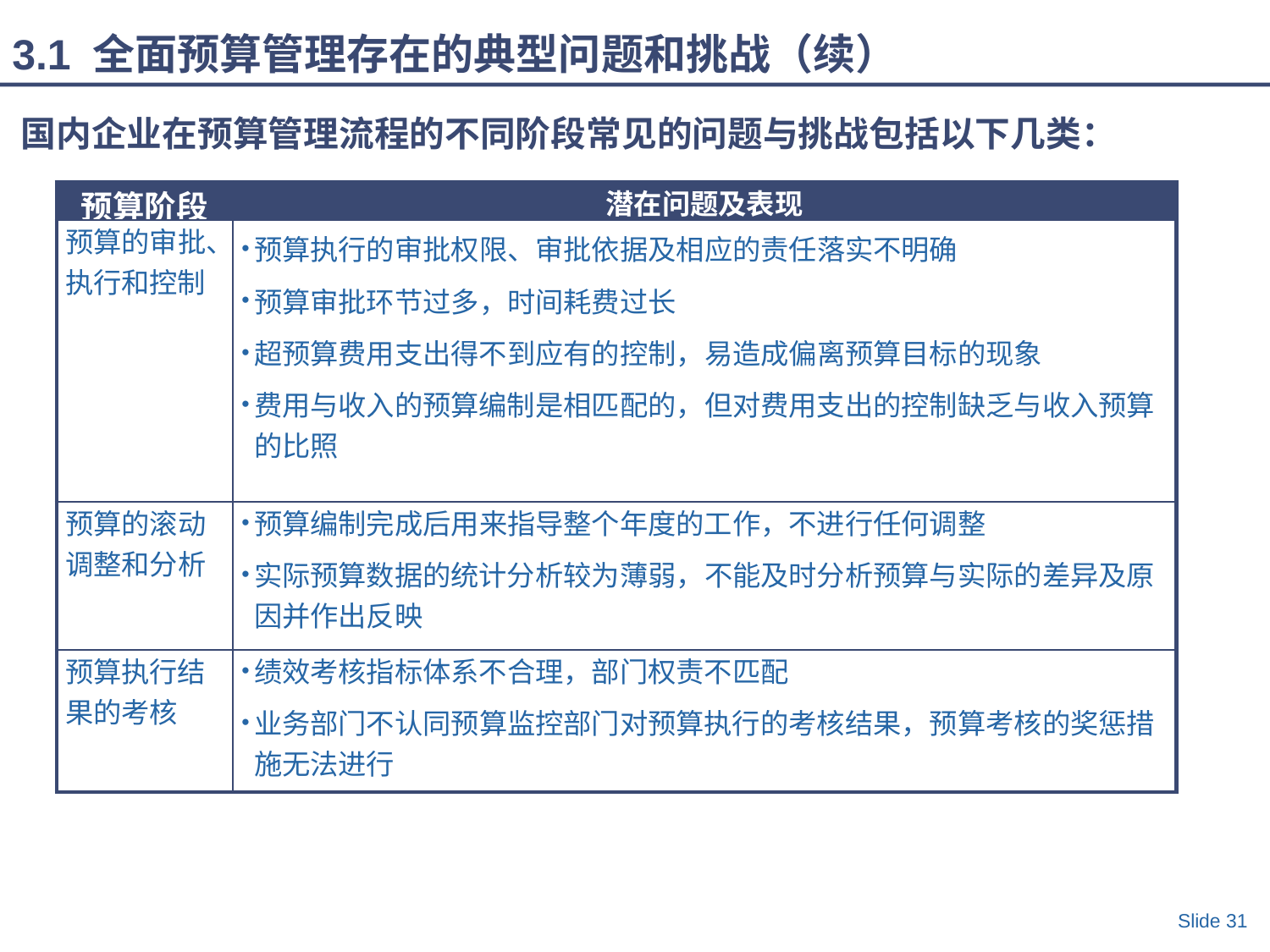

3.1 全面预算管理存在的典型问题和挑战（续）

国内企业在预算管理流程的不同阶段常见的问题与挑战包括以下几类：
| 预算阶段 | 潜在问题及表现 |
| --- | --- |
| 预算的审批、执行和控制 | 预算执行的审批权限、审批依据及相应的责任落实不明确 预算审批环节过多，时间耗费过长 超预算费用支出得不到应有的控制，易造成偏离预算目标的现象 费用与收入的预算编制是相匹配的，但对费用支出的控制缺乏与收入预算的比照 |
| 预算的滚动调整和分析 | 预算编制完成后用来指导整个年度的工作，不进行任何调整 实际预算数据的统计分析较为薄弱，不能及时分析预算与实际的差异及原因并作出反映 |
| 预算执行结果的考核 | 绩效考核指标体系不合理，部门权责不匹配 业务部门不认同预算监控部门对预算执行的考核结果，预算考核的奖惩措施无法进行 |
Slide 31